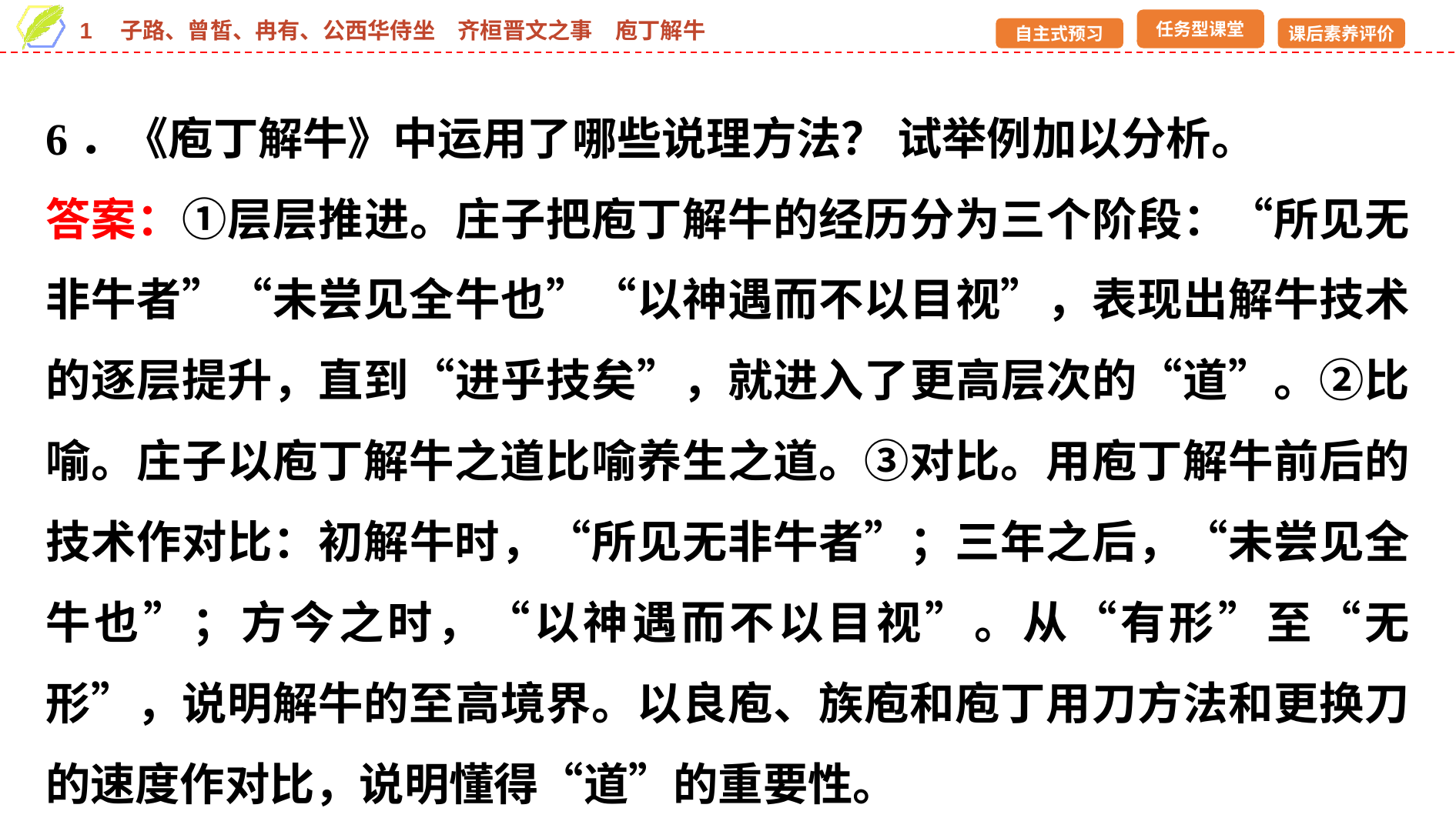

6．《庖丁解牛》中运用了哪些说理方法？ 试举例加以分析。
答案：①层层推进。庄子把庖丁解牛的经历分为三个阶段：“所见无非牛者”“未尝见全牛也”“以神遇而不以目视”，表现出解牛技术的逐层提升，直到“进乎技矣”，就进入了更高层次的“道”。②比喻。庄子以庖丁解牛之道比喻养生之道。③对比。用庖丁解牛前后的技术作对比：初解牛时，“所见无非牛者”；三年之后，“未尝见全牛也”；方今之时，“以神遇而不以目视”。从“有形”至“无形”，说明解牛的至高境界。以良庖、族庖和庖丁用刀方法和更换刀的速度作对比，说明懂得“道”的重要性。